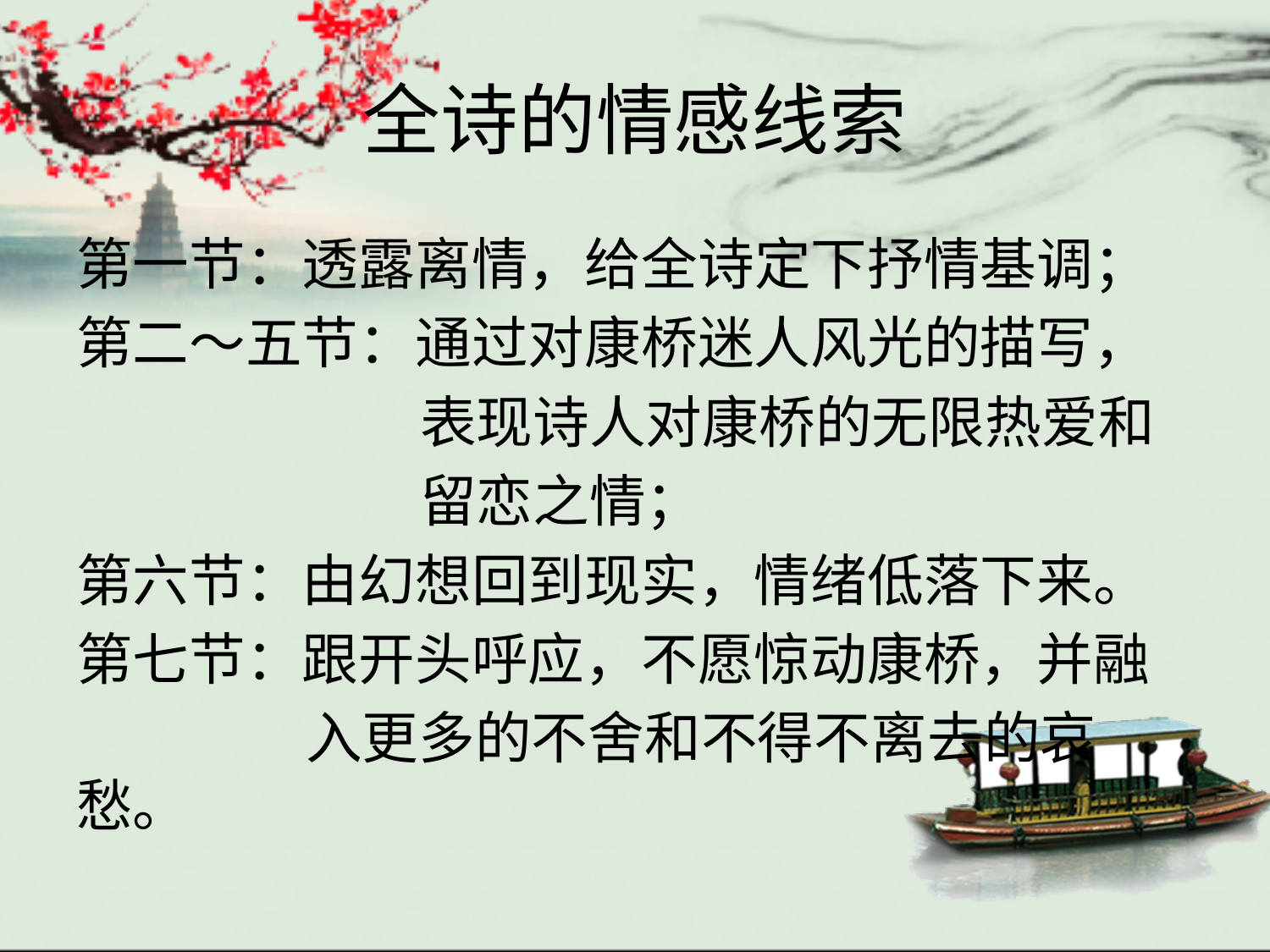

# 全诗的情感线索
第一节：透露离情，给全诗定下抒情基调；
第二～五节：通过对康桥迷人风光的描写，
                          表现诗人对康桥的无限热爱和
                          留恋之情；
第六节：由幻想回到现实，情绪低落下来。
第七节：跟开头呼应，不愿惊动康桥，并融
                 入更多的不舍和不得不离去的哀愁。